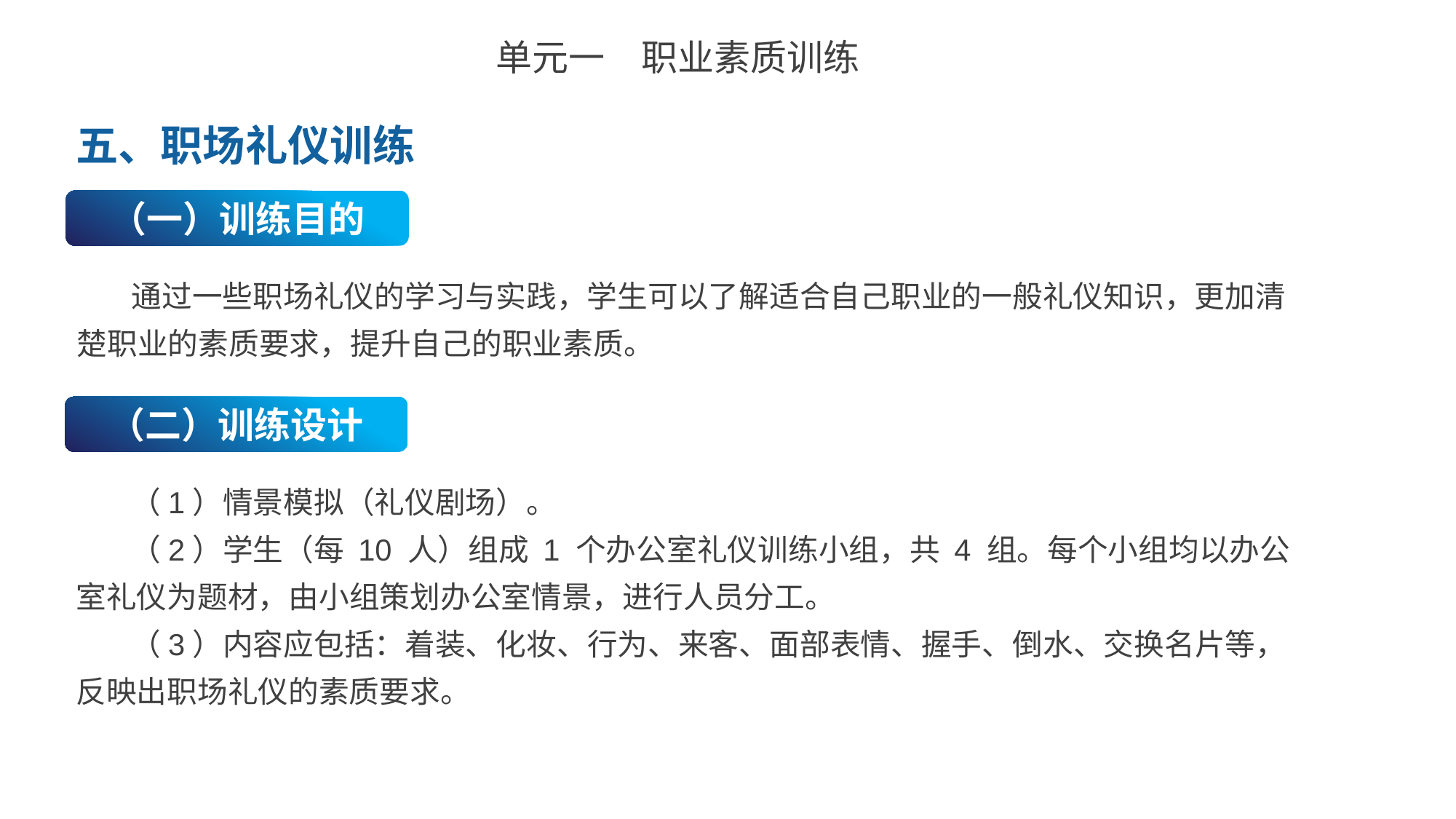

单元一　职业素质训练
五、职场礼仪训练
（一）训练目的
通过一些职场礼仪的学习与实践，学生可以了解适合自己职业的一般礼仪知识，更加清楚职业的素质要求，提升自己的职业素质。
（二）训练设计
（1）情景模拟（礼仪剧场）。
（2）学生（每 10 人）组成 1 个办公室礼仪训练小组，共 4 组。每个小组均以办公室礼仪为题材，由小组策划办公室情景，进行人员分工。
（3）内容应包括：着装、化妆、行为、来客、面部表情、握手、倒水、交换名片等，反映出职场礼仪的素质要求。